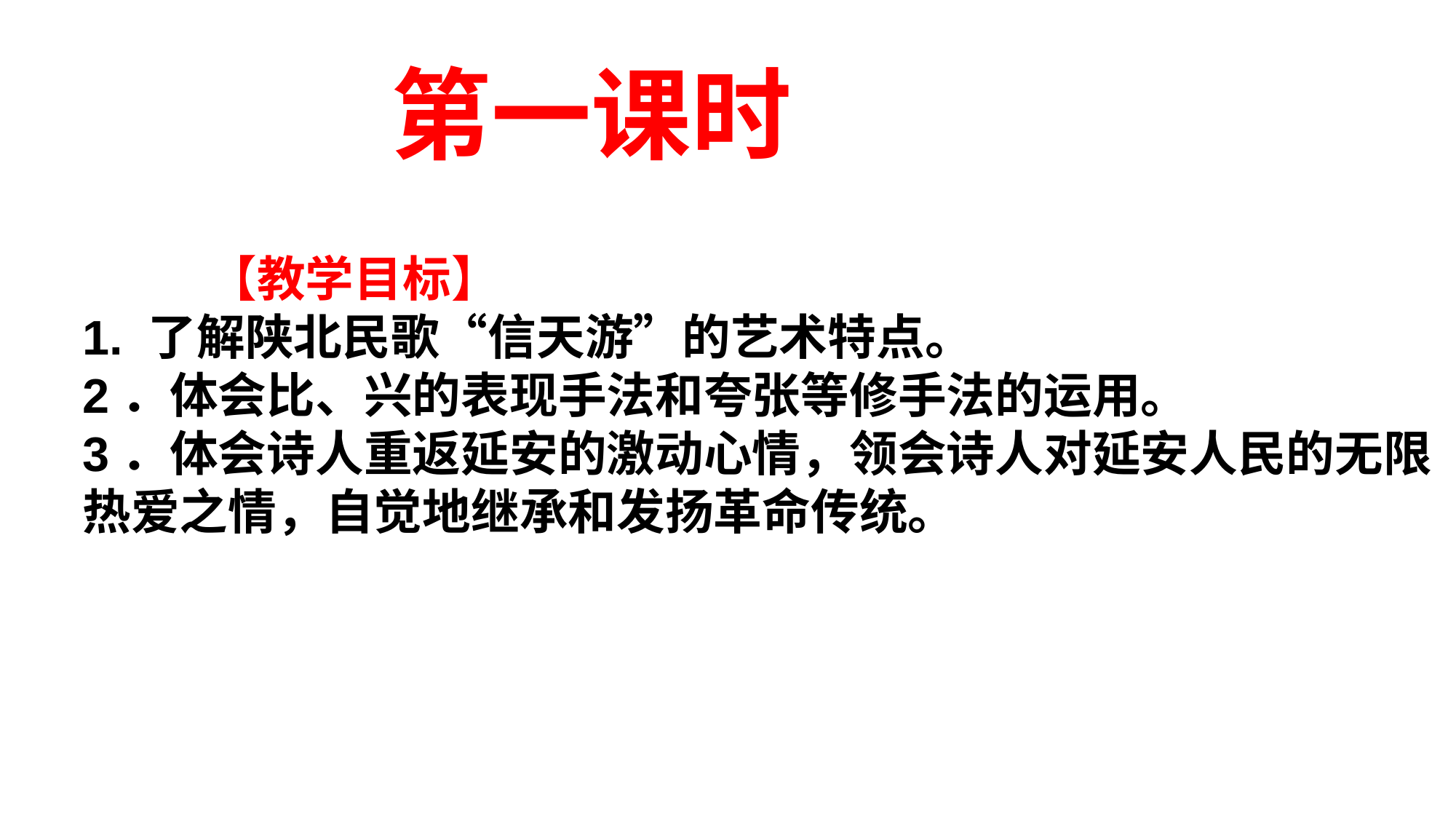

第一课时
            【教学目标】
1. 了解陕北民歌“信天游”的艺术特点。
2．体会比、兴的表现手法和夸张等修手法的运用。
3．体会诗人重返延安的激动心情，领会诗人对延安人民的无限热爱之情，自觉地继承和发扬革命传统。